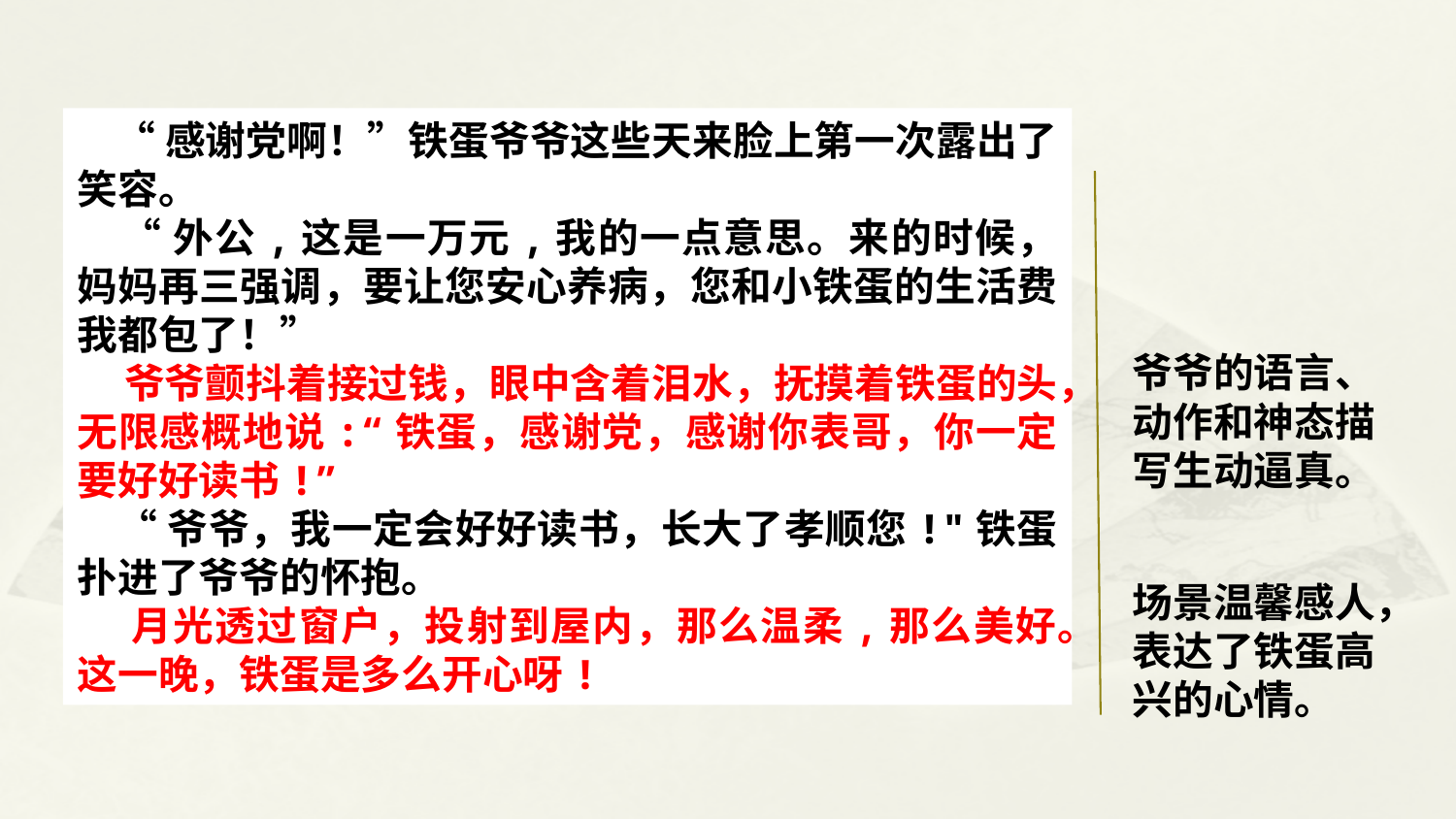

“感谢党啊！”铁蛋爷爷这些天来脸上第一次露出了笑容。
    “外公,这是一万元,我的一点意思。来的时候，妈妈再三强调，要让您安心养病，您和小铁蛋的生活费我都包了！”
    爷爷颤抖着接过钱，眼中含着泪水，抚摸着铁蛋的头，无限感概地说:“铁蛋，感谢党，感谢你表哥，你一定要好好读书!”
    “爷爷，我一定会好好读书，长大了孝顺您!"铁蛋扑进了爷爷的怀抱。
    月光透过窗户，投射到屋内，那么温柔,那么美好。这一晚，铁蛋是多么开心呀!
爷爷的语言、动作和神态描写生动逼真。
场景温馨感人，表达了铁蛋高兴的心情。